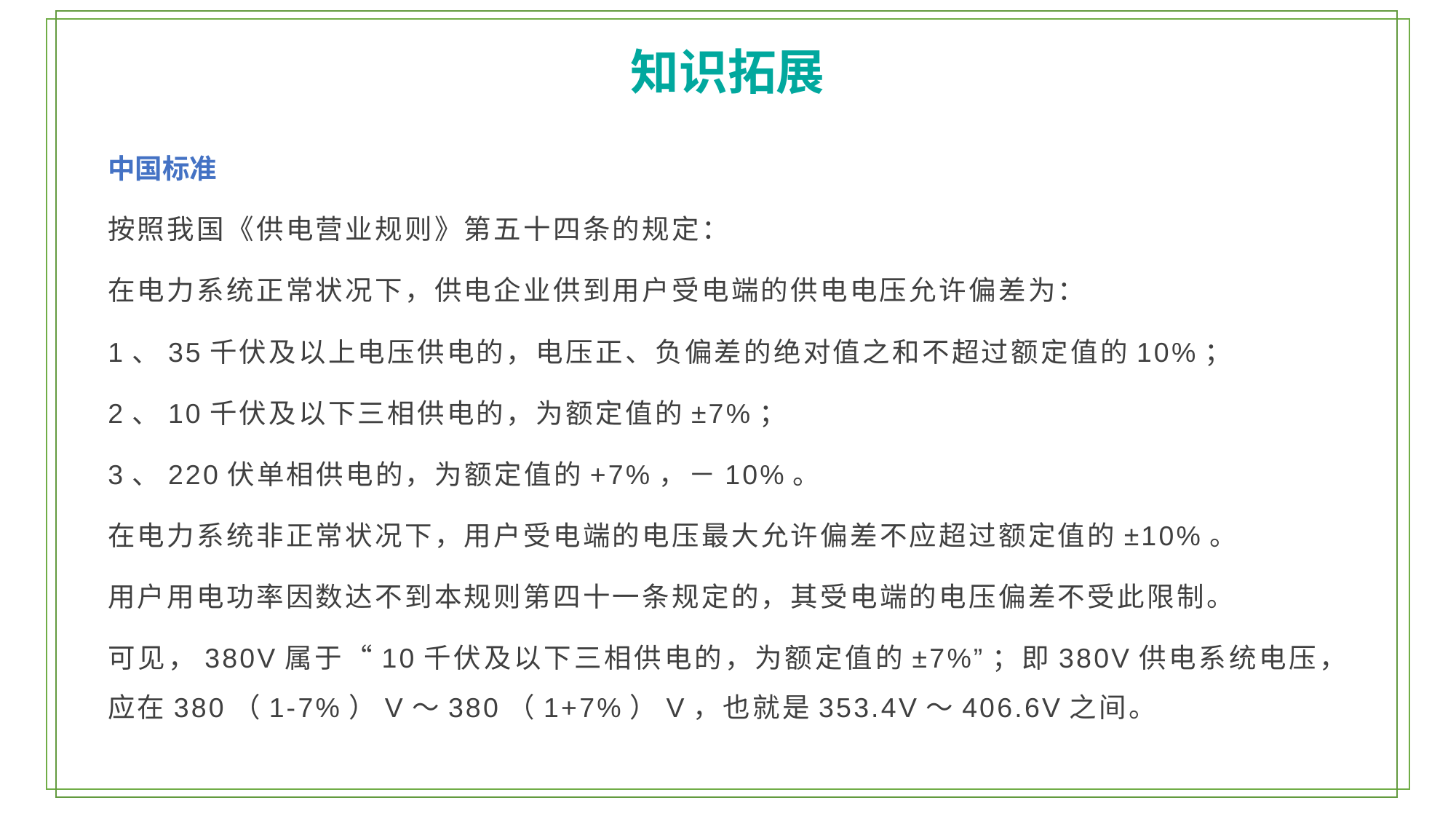

知识拓展
中国标准
按照我国《供电营业规则》第五十四条的规定：
在电力系统正常状况下，供电企业供到用户受电端的供电电压允许偏差为：
1、35千伏及以上电压供电的，电压正、负偏差的绝对值之和不超过额定值的10%；
2、10千伏及以下三相供电的，为额定值的±7%；
3、220伏单相供电的，为额定值的+7%，－10%。
在电力系统非正常状况下，用户受电端的电压最大允许偏差不应超过额定值的±10%。
用户用电功率因数达不到本规则第四十一条规定的，其受电端的电压偏差不受此限制。
可见，380V属于“10千伏及以下三相供电的，为额定值的±7%”；即380V供电系统电压，应在380（1-7%）V～380（1+7%）V，也就是353.4V～406.6V之间。
1、居民生活用电
2、一般工商业用电
3、大工业用电
4、农业生产用电。